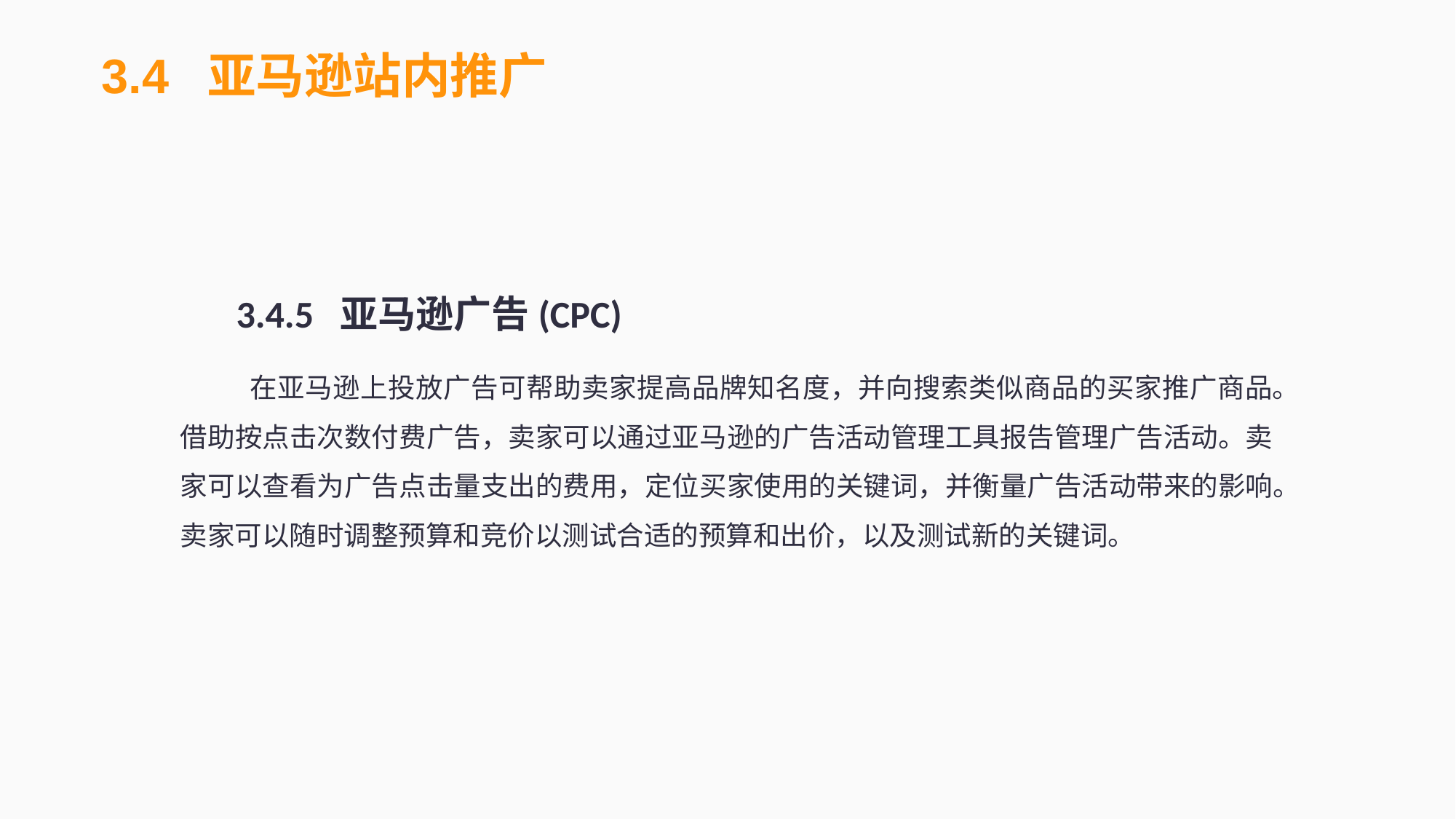

3.4  亚马逊站内推广
3.4.5  亚马逊广告(CPC)
 在亚马逊上投放广告可帮助卖家提高品牌知名度，并向搜索类似商品的买家推广商品。借助按点击次数付费广告，卖家可以通过亚马逊的广告活动管理工具报告管理广告活动。卖家可以查看为广告点击量支出的费用，定位买家使用的关键词，并衡量广告活动带来的影响。卖家可以随时调整预算和竞价以测试合适的预算和出价，以及测试新的关键词。